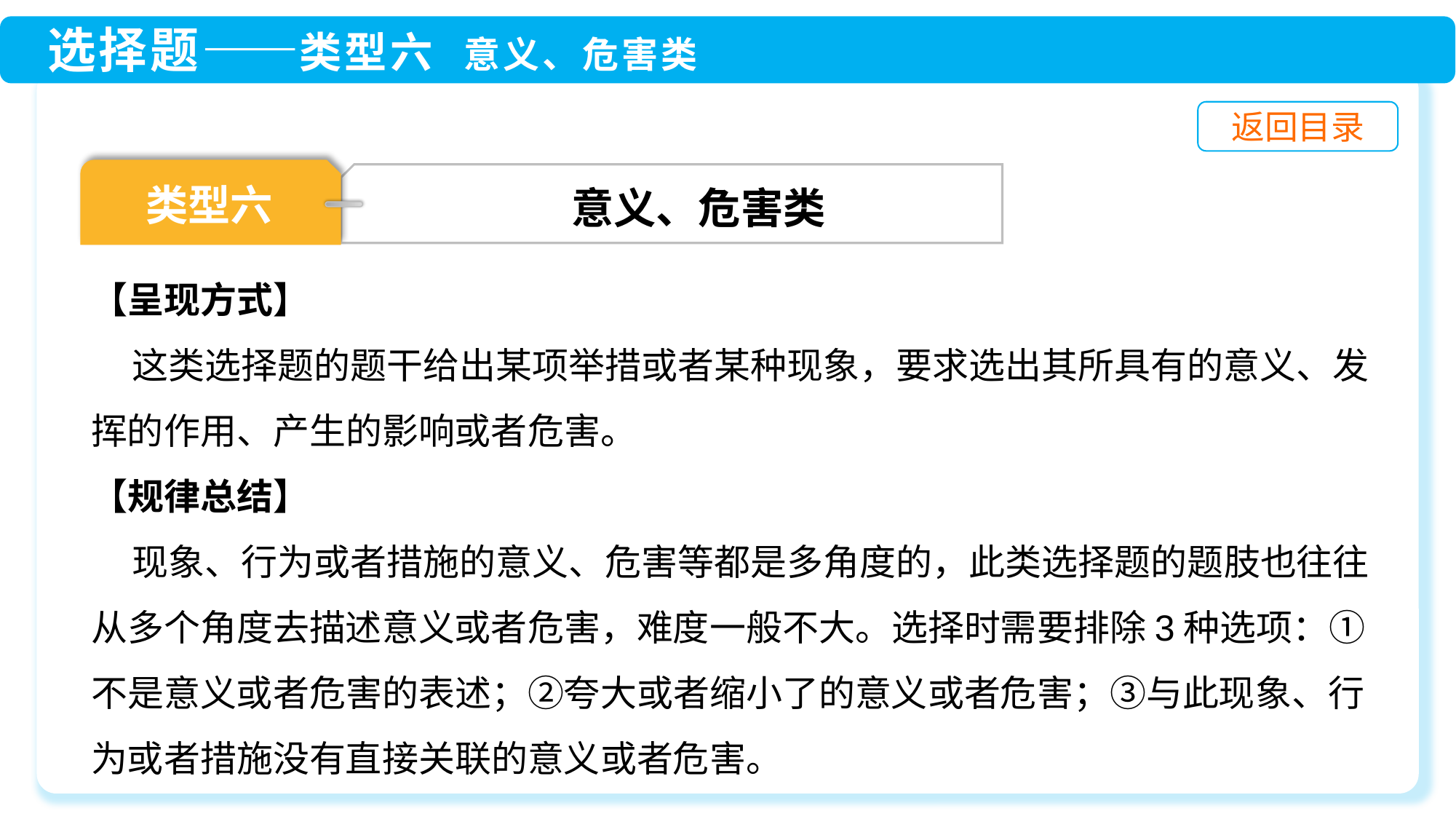

类型六
意义、危害类

【呈现方式】
    这类选择题的题干给出某项举措或者某种现象，要求选出其所具有的意义、发挥的作用、产生的影响或者危害。
【规律总结】
    现象、行为或者措施的意义、危害等都是多角度的，此类选择题的题肢也往往从多个角度去描述意义或者危害，难度一般不大。选择时需要排除3种选项：①不是意义或者危害的表述；②夸大或者缩小了的意义或者危害；③与此现象、行为或者措施没有直接关联的意义或者危害。